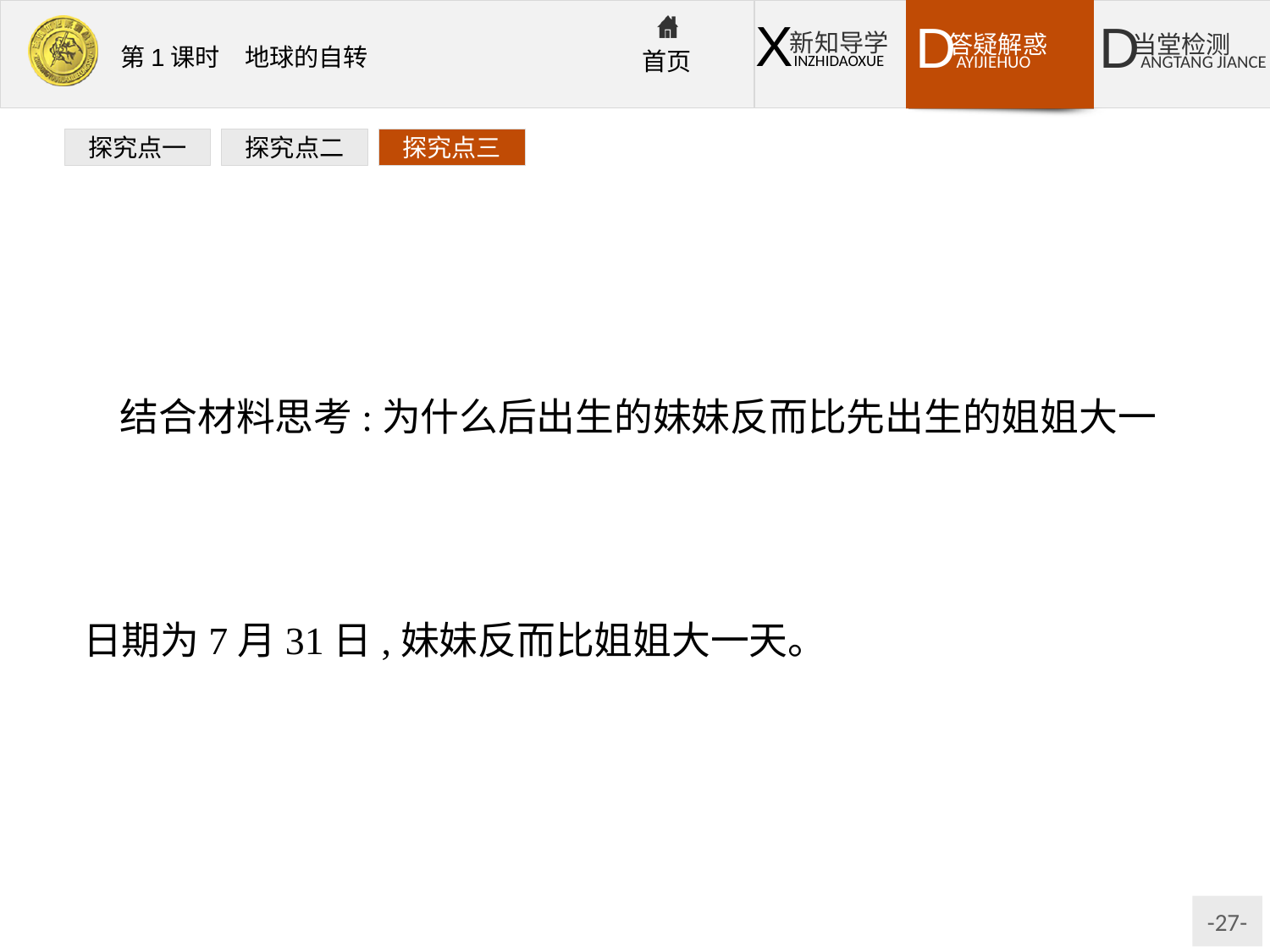

探究点一
探究点二
探究点三
结合材料思考:为什么后出生的妹妹反而比先出生的姐姐大一天?
提示:这对孪生姐妹出生时,客轮自西向东越过日界线,日期减一天。假设姐姐出生时日期是8月1日,妹妹在日界线东侧出生,日期为7月31日,妹妹反而比姐姐大一天。